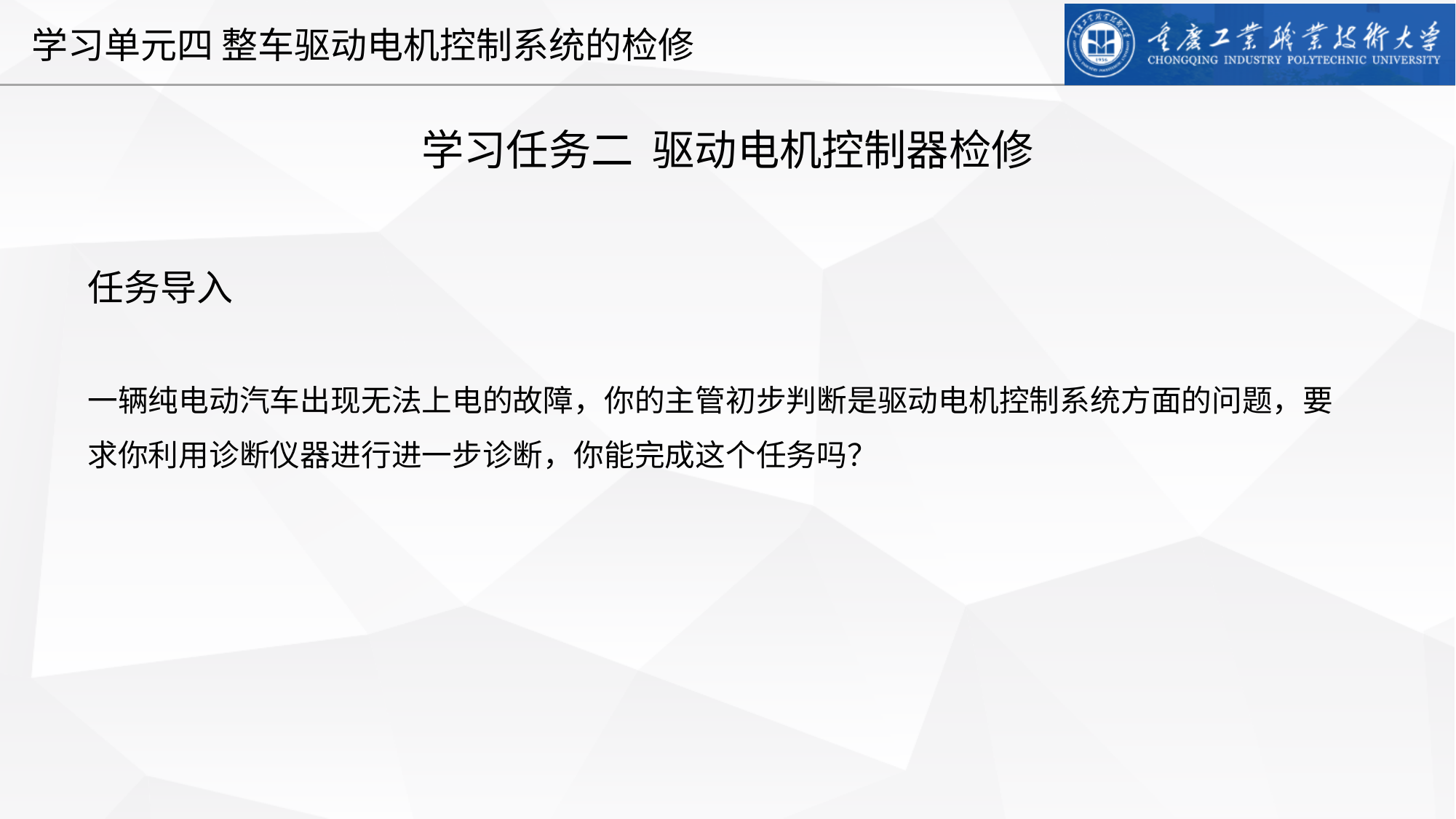

学习任务二  驱动电机控制器检修

任务导入

一辆纯电动汽车出现无法上电的故障，你的主管初步判断是驱动电机控制系统方面的问题，要求你利用诊断仪器进行进一步诊断，你能完成这个任务吗？